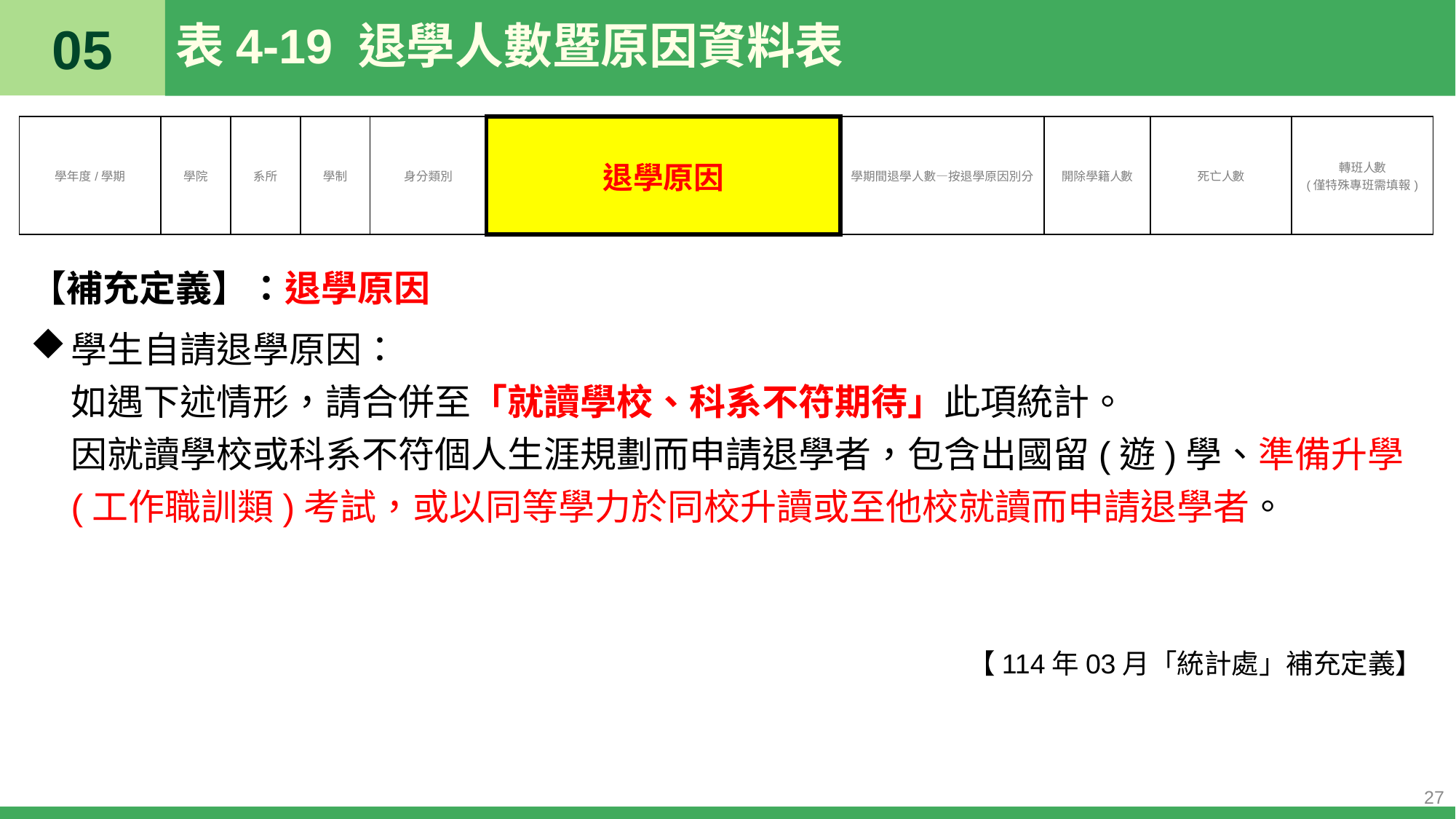

05
# 表4-19 退學人數暨原因資料表
| 學年度/學期 | 學院 | 系所 | 學制 | 身分類別 | 退學原因 | 學期間退學人數—按退學原因別分 | 開除學籍人數 | 死亡人數 | 轉班人數 (僅特殊專班需填報) |
| --- | --- | --- | --- | --- | --- | --- | --- | --- | --- |
【補充定義】：退學原因
學生自請退學原因：
如遇下述情形，請合併至「就讀學校、科系不符期待」此項統計。
因就讀學校或科系不符個人生涯規劃而申請退學者，包含出國留(遊)學、準備升學(工作職訓類)考試，或以同等學力於同校升讀或至他校就讀而申請退學者。

【114年03月「統計處」補充定義】
27